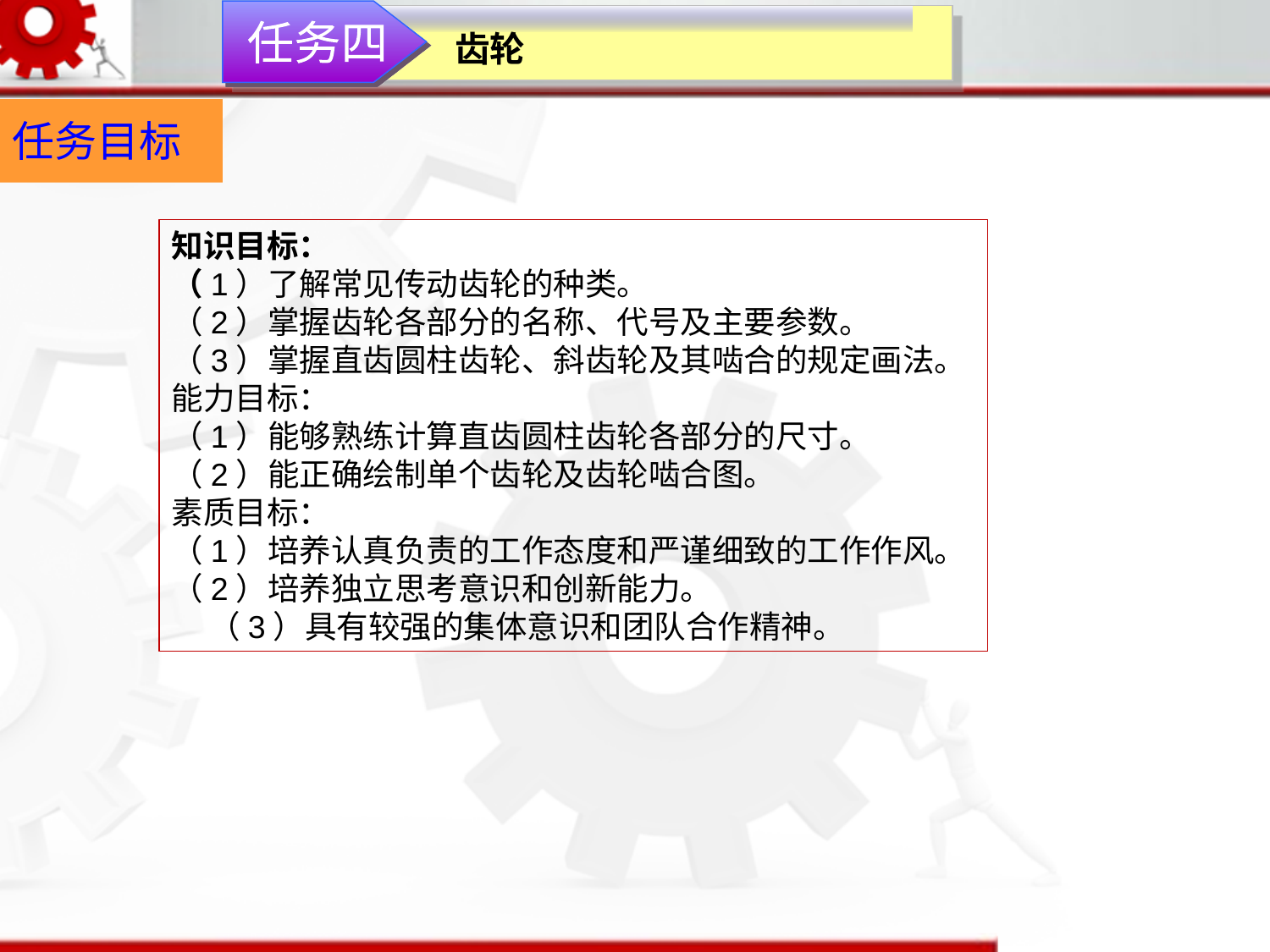

任务四
齿轮
任务目标
知识目标：（1）了解常见传动齿轮的种类。（2）掌握齿轮各部分的名称、代号及主要参数。（3）掌握直齿圆柱齿轮、斜齿轮及其啮合的规定画法。能力目标：（1）能够熟练计算直齿圆柱齿轮各部分的尺寸。（2）能正确绘制单个齿轮及齿轮啮合图。素质目标：（1）培养认真负责的工作态度和严谨细致的工作作风。（2）培养独立思考意识和创新能力。（3）具有较强的集体意识和团队合作精神。